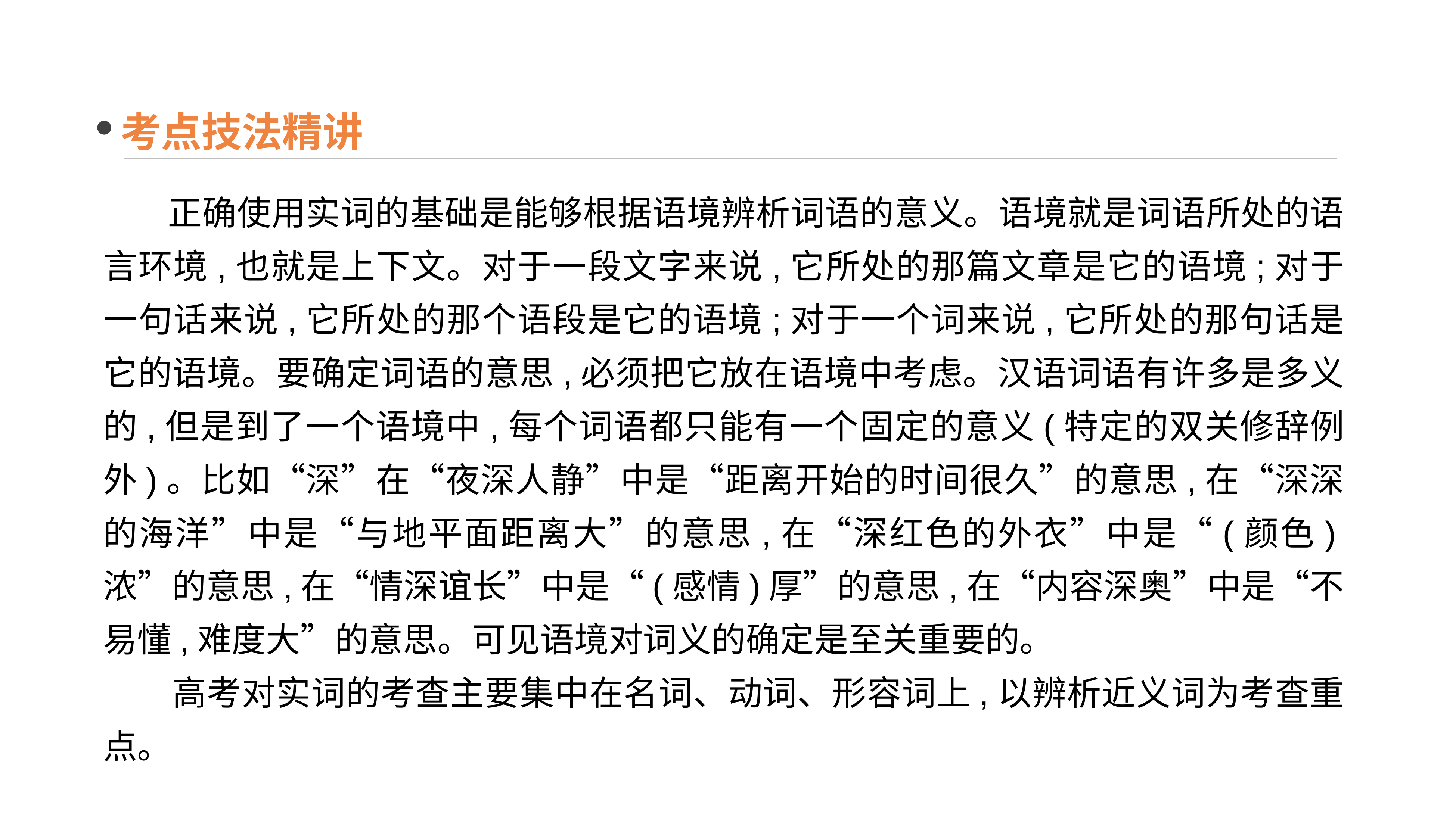

考点技法精讲

       正确使用实词的基础是能够根据语境辨析词语的意义。语境就是词语所处的语言环境,也就是上下文。对于一段文字来说,它所处的那篇文章是它的语境;对于一句话来说,它所处的那个语段是它的语境;对于一个词来说,它所处的那句话是它的语境。要确定词语的意思,必须把它放在语境中考虑。汉语词语有许多是多义的,但是到了一个语境中,每个词语都只能有一个固定的意义(特定的双关修辞例外)。比如“深”在“夜深人静”中是“距离开始的时间很久”的意思,在“深深的海洋”中是“与地平面距离大”的意思,在“深红色的外衣”中是“(颜色)浓”的意思,在“情深谊长”中是“(感情)厚”的意思,在“内容深奥”中是“不易懂,难度大”的意思。可见语境对词义的确定是至关重要的。
　　高考对实词的考查主要集中在名词、动词、形容词上,以辨析近义词为考查重点。